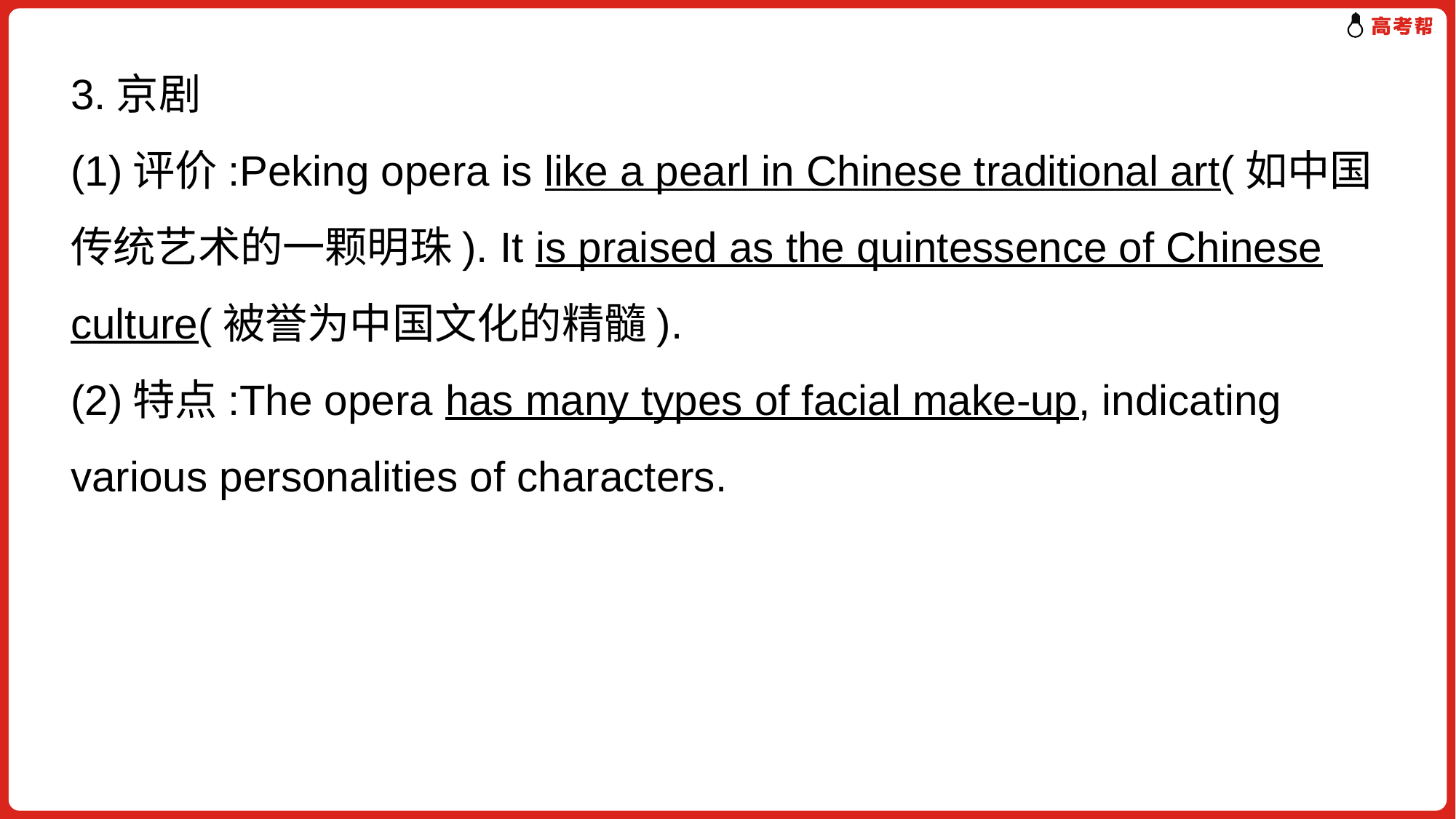

3.京剧
(1)评价:Peking opera is like a pearl in Chinese traditional art(如中国传统艺术的一颗明珠). It is praised as the quintessence of Chinese culture(被誉为中国文化的精髓).
(2)特点:The opera has many types of facial make-up, indicating various personalities of characters.